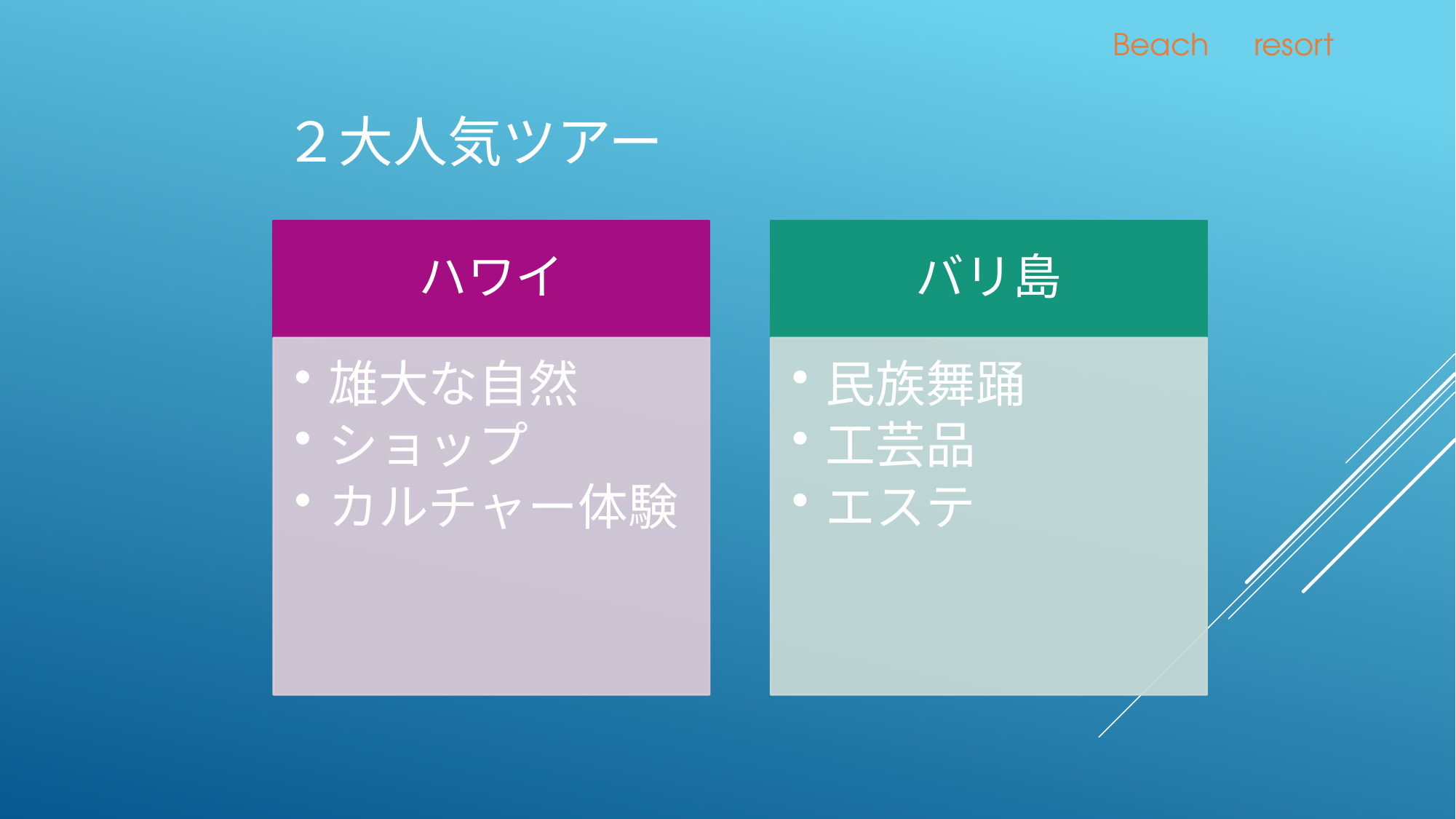

# ２大人気ツアー
ハワイ
雄大な自然
ショップ
カルチャー体験
バリ島
民族舞踊
工芸品
エステ